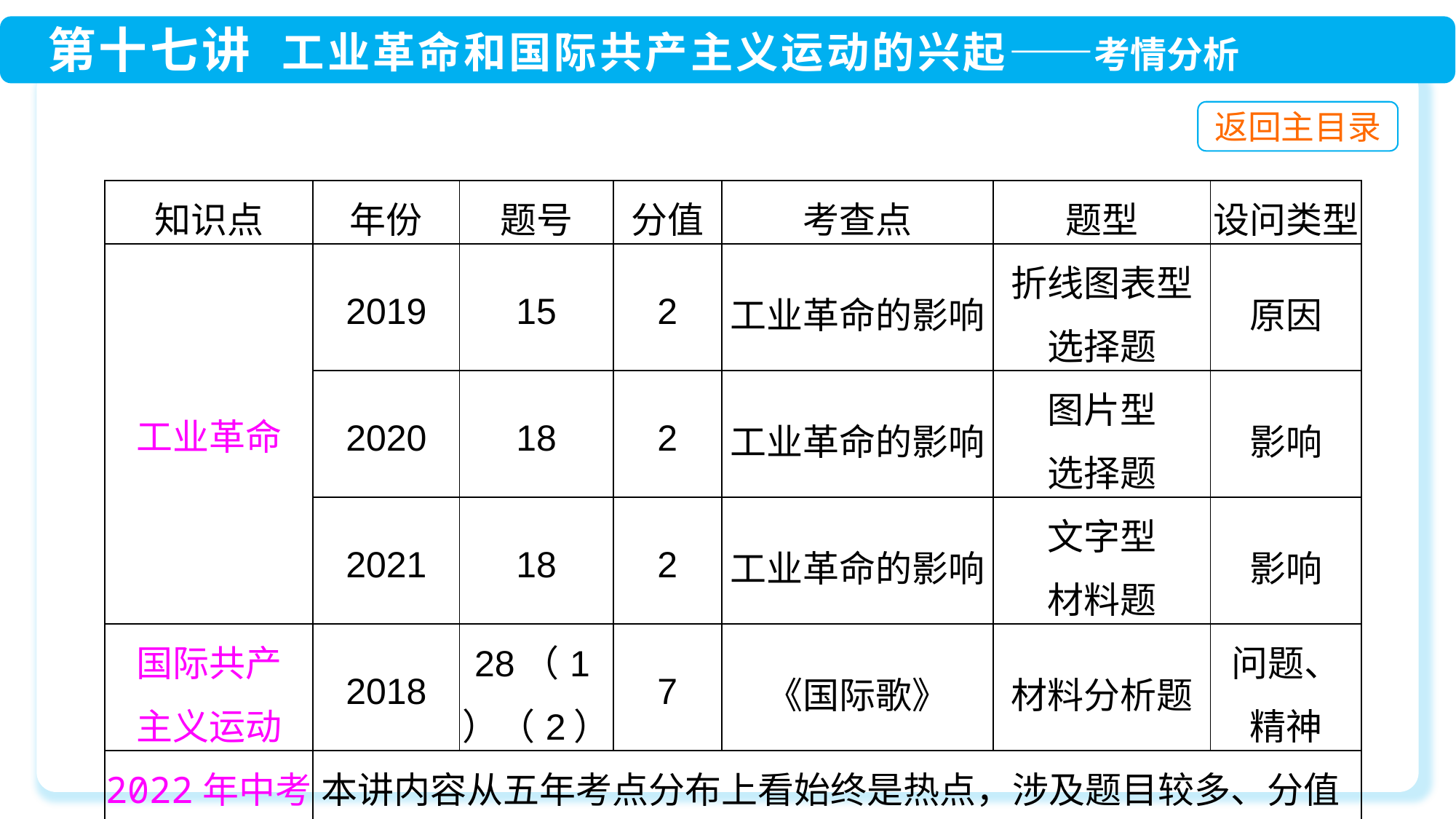

| 知识点 | 年份 | 题号 | 分值 | 考查点 | 题型 | 设问类型 |
| --- | --- | --- | --- | --- | --- | --- |
| 工业革命 | 2019 | 15 | 2 | 工业革命的影响 | 折线图表型选择题 | 原因 |
|  | 2020 | 18 | 2 | 工业革命的影响 | 图片型 选择题 | 影响 |
|  | 2021 | 18 | 2 | 工业革命的影响 | 文字型 材料题 | 影响 |
| 国际共产 主义运动 | 2018 | 28（1）（2） | 7 | 《国际歌》 | 材料分析题 | 问题、 精神 |
| 2022年中考 预测 | 本讲内容从五年考点分布上看始终是热点，涉及题目较多、分值较高。属于高频考点。建议复习时重点理解工业革命的影响 |  |  |  |  |  |